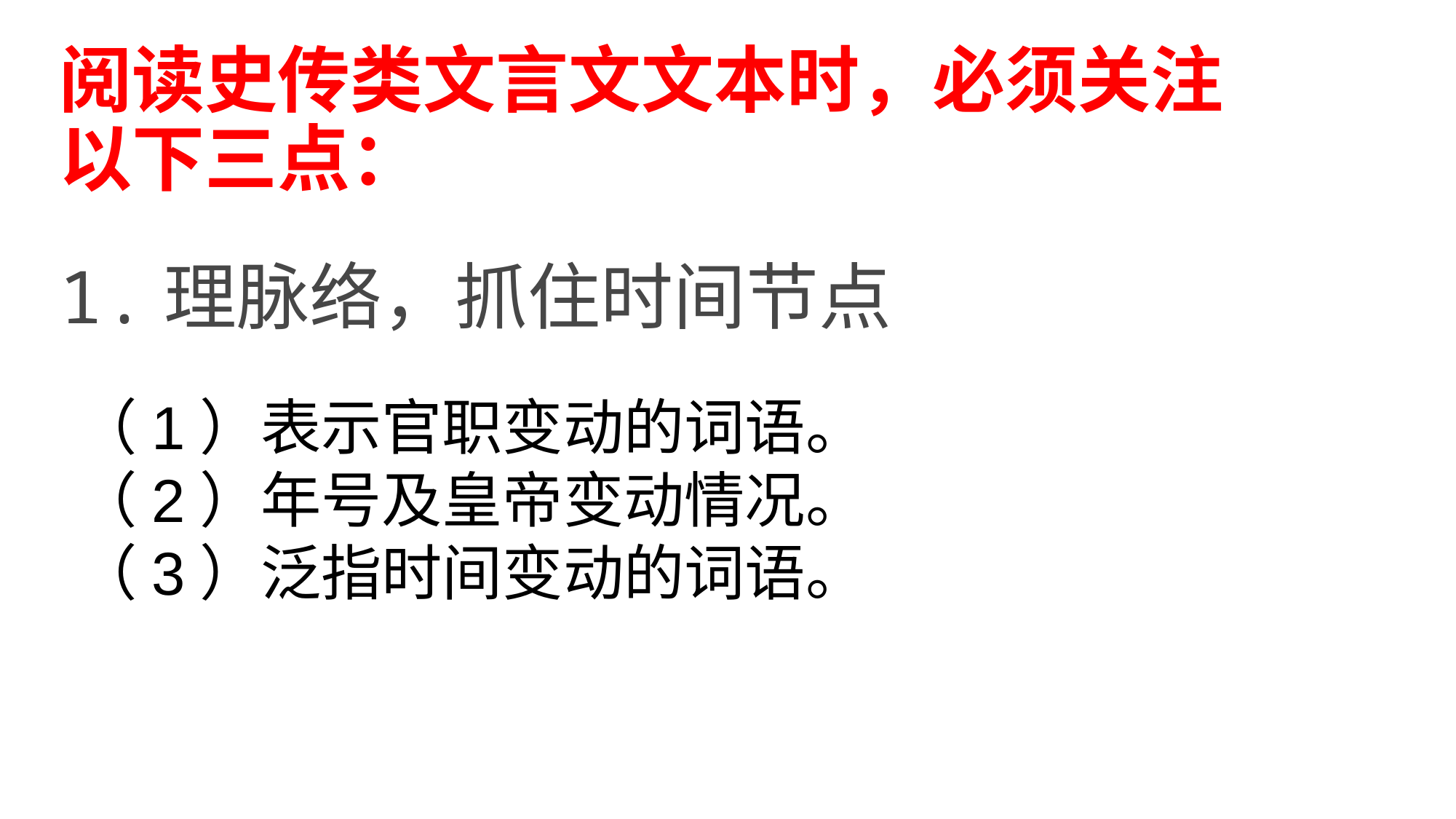

# 阅读史传类文言文文本时，必须关注以下三点：
1.理脉络，抓住时间节点
（1）表示官职变动的词语。
（2）年号及皇帝变动情况。
（3）泛指时间变动的词语。